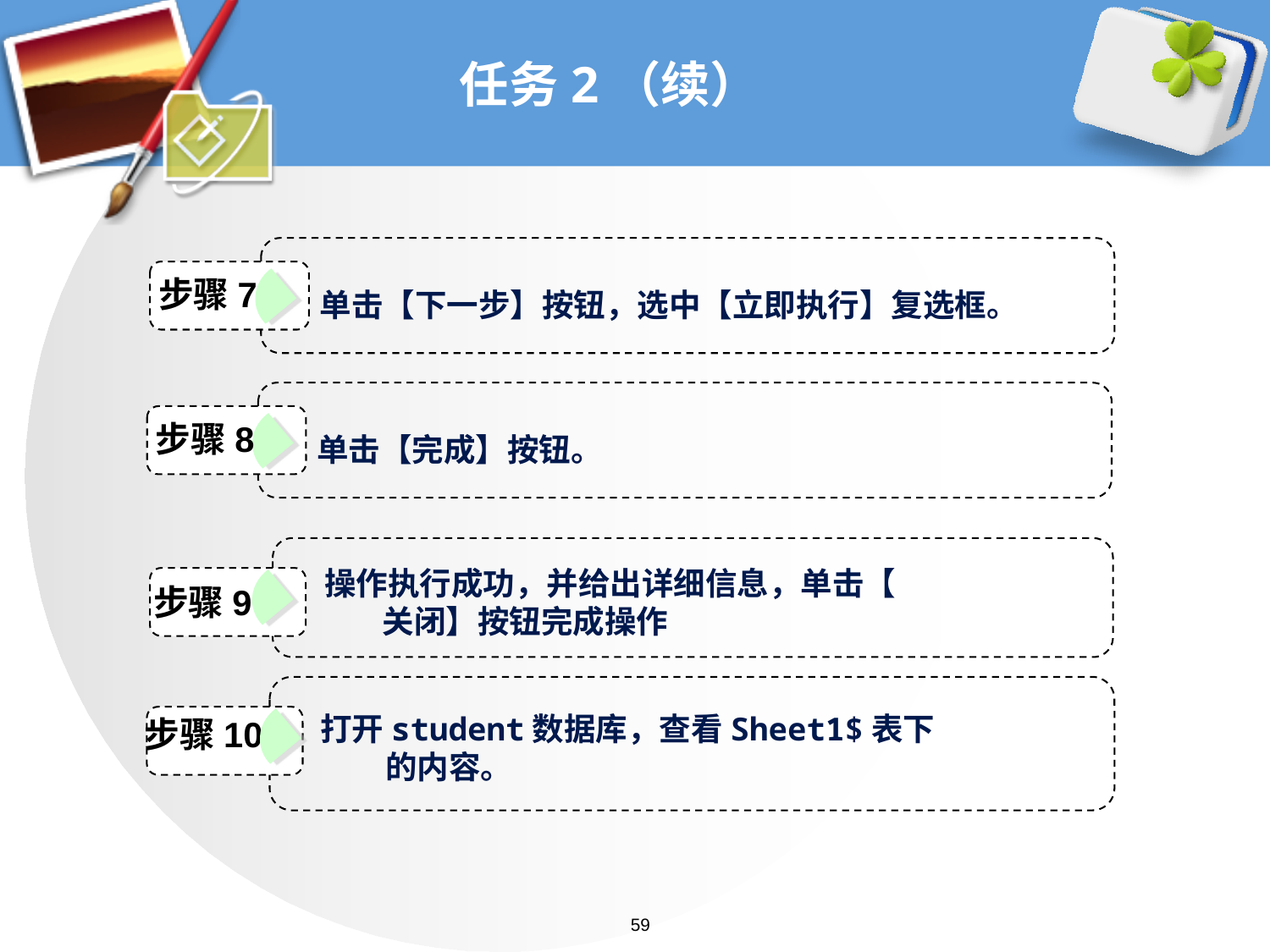

# 任务2（续）

单击【下一步】按钮，选中【立即执行】复选框。

步骤7

单击【完成】按钮。

步骤8

操作执行成功，并给出详细信息，单击【
       关闭】按钮完成操作

步骤9

打开student数据库，查看Sheet1$表下
        的内容。
步骤10

59